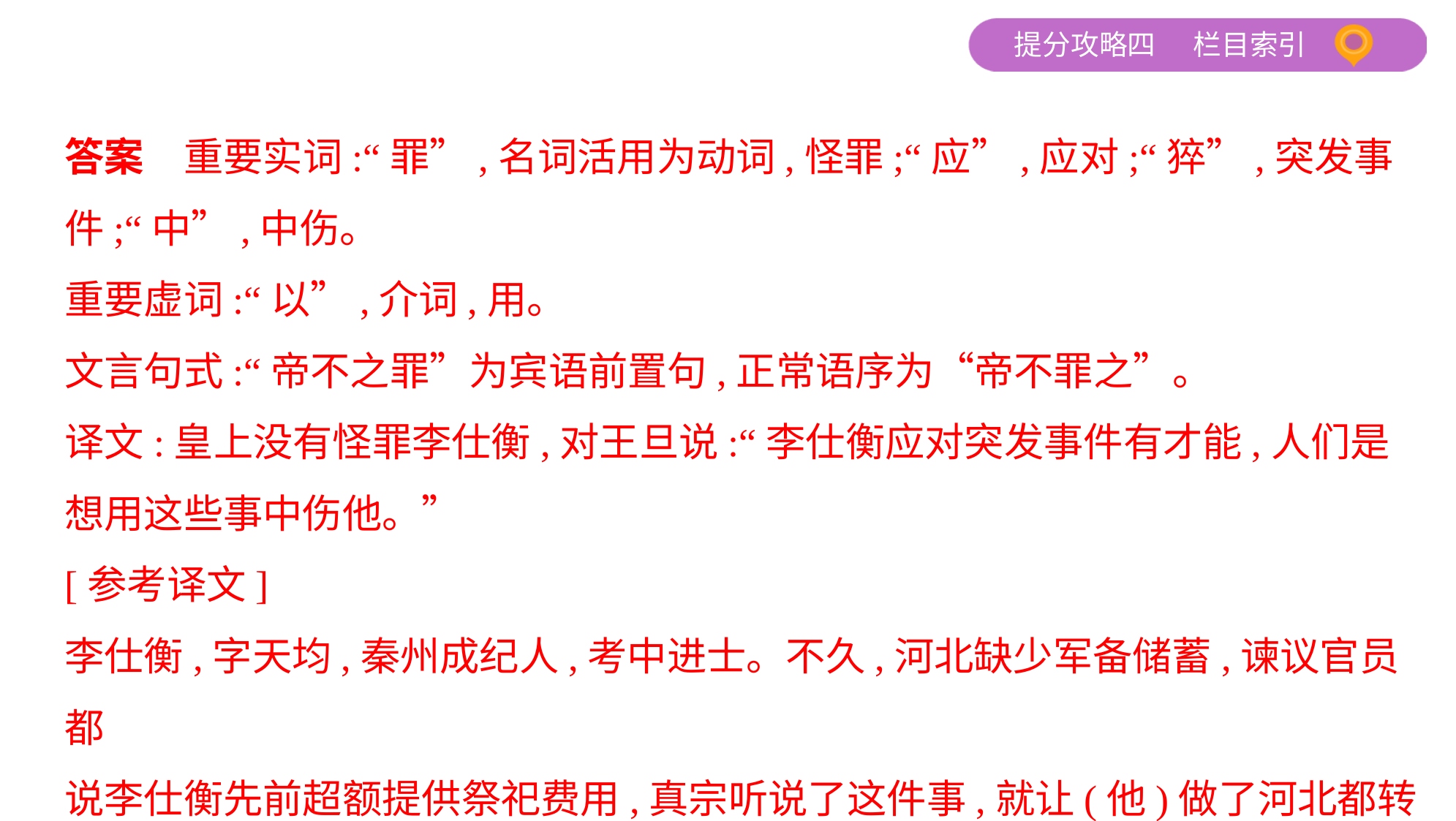

答案　重要实词:“罪”,名词活用为动词,怪罪;“应”,应对;“猝”,突发事
件;“中”,中伤。
重要虚词:“以”,介词,用。
文言句式:“帝不之罪”为宾语前置句,正常语序为“帝不罪之”。
译文:皇上没有怪罪李仕衡,对王旦说:“李仕衡应对突发事件有才能,人们是
想用这些事中伤他。”
[参考译文]
李仕衡,字天均,秦州成纪人,考中进士。不久,河北缺少军备储蓄,谏议官员都
说李仕衡先前超额提供祭祀费用,真宗听说了这件事,就让(他)做了河北都转